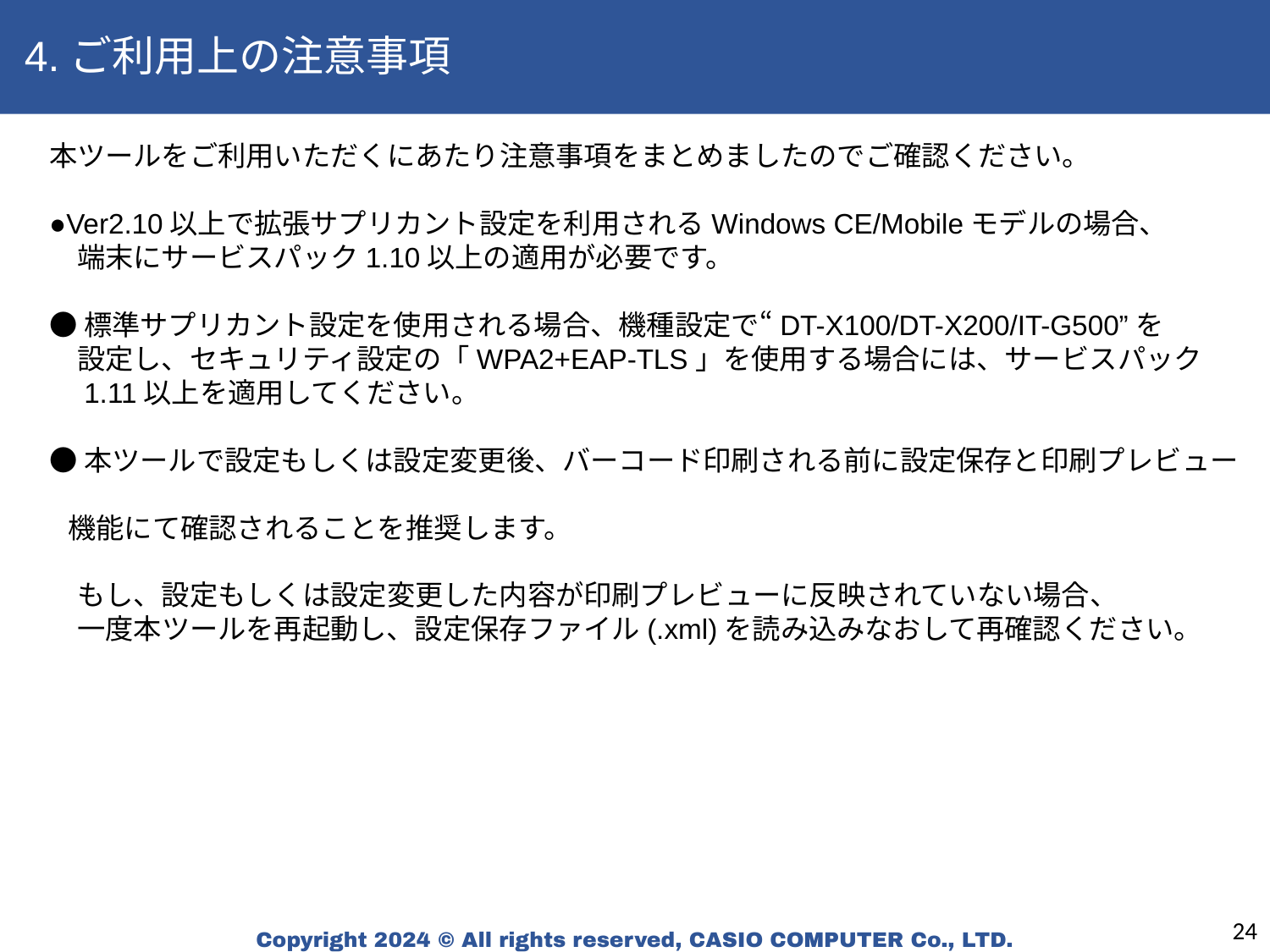

4.ご利用上の注意事項
本ツールをご利用いただくにあたり注意事項をまとめましたのでご確認ください。

●Ver2.10以上で拡張サプリカント設定を利用されるWindows CE/Mobileモデルの場合、
　端末にサービスパック1.10以上の適用が必要です。

●標準サプリカント設定を使用される場合、機種設定で“DT-X100/DT-X200/IT-G500”を
　設定し、セキュリティ設定の「WPA2+EAP-TLS」を使用する場合には、サービスパック
　1.11以上を適用してください。

●本ツールで設定もしくは設定変更後、バーコード印刷される前に設定保存と印刷プレビュー　
   機能にて確認されることを推奨します。

　もし、設定もしくは設定変更した内容が印刷プレビューに反映されていない場合、
　一度本ツールを再起動し、設定保存ファイル(.xml)を読み込みなおして再確認ください。
24
Copyright 2024 © All rights reserved, CASIO COMPUTER Co., LTD.